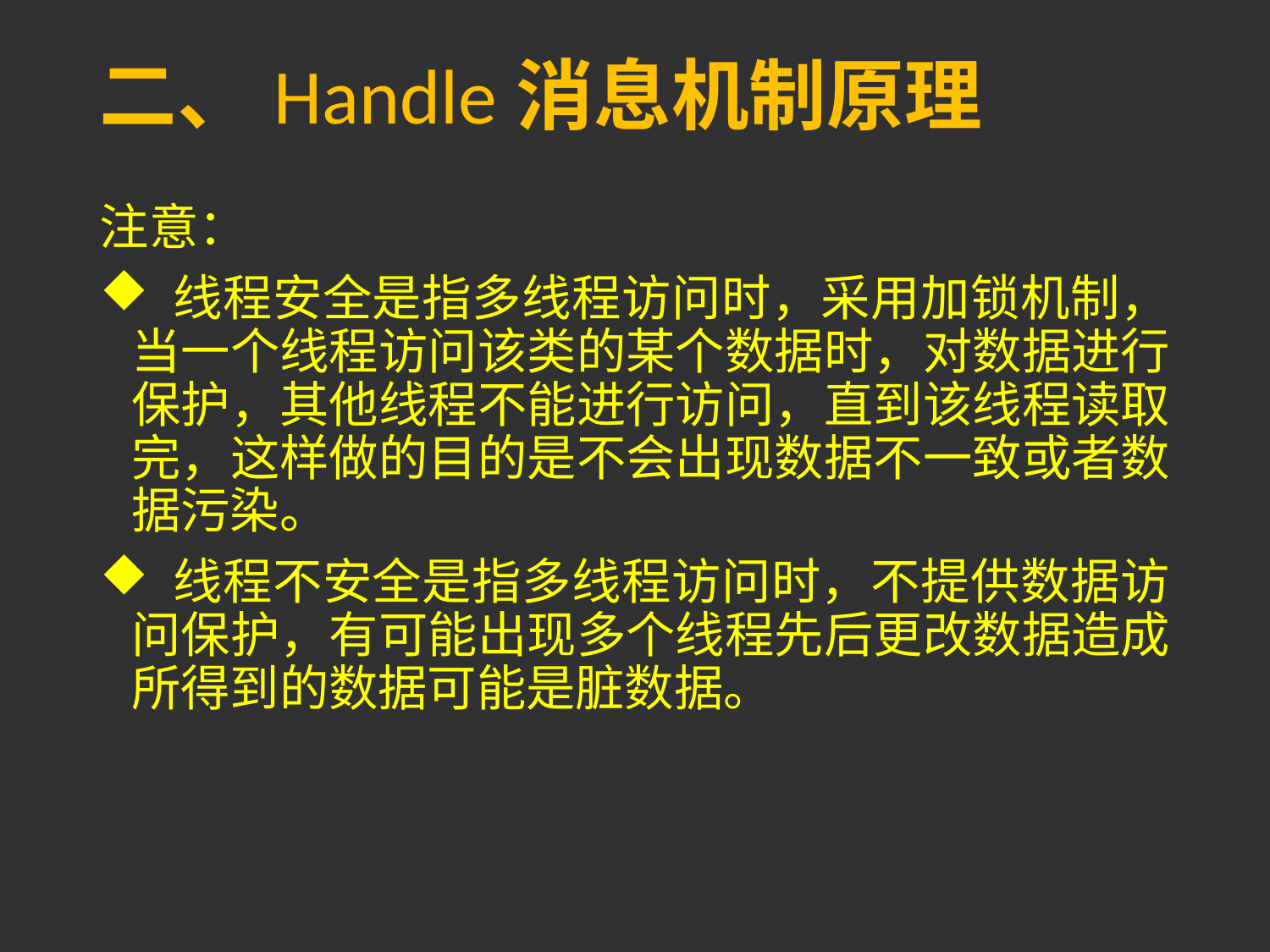

# 二、Handle消息机制原理
注意：
 线程安全是指多线程访问时，采用加锁机制，当一个线程访问该类的某个数据时，对数据进行保护，其他线程不能进行访问，直到该线程读取完，这样做的目的是不会出现数据不一致或者数据污染。
 线程不安全是指多线程访问时，不提供数据访问保护，有可能出现多个线程先后更改数据造成所得到的数据可能是脏数据。